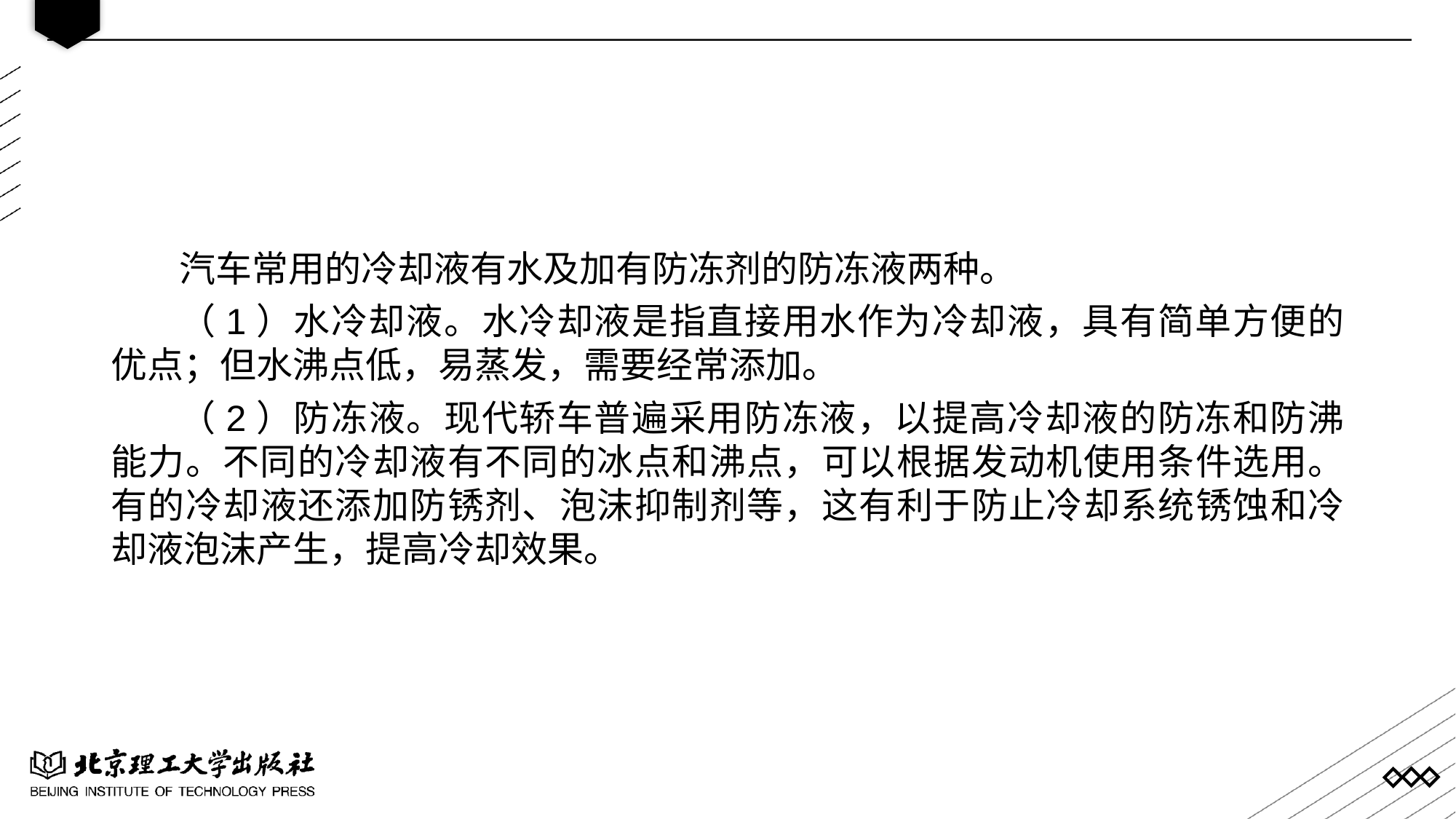

汽车常用的冷却液有水及加有防冻剂的防冻液两种。
（1）水冷却液。水冷却液是指直接用水作为冷却液，具有简单方便的优点；但水沸点低，易蒸发，需要经常添加。
（2）防冻液。现代轿车普遍采用防冻液，以提高冷却液的防冻和防沸能力。不同的冷却液有不同的冰点和沸点，可以根据发动机使用条件选用。有的冷却液还添加防锈剂、泡沫抑制剂等，这有利于防止冷却系统锈蚀和冷却液泡沫产生，提高冷却效果。